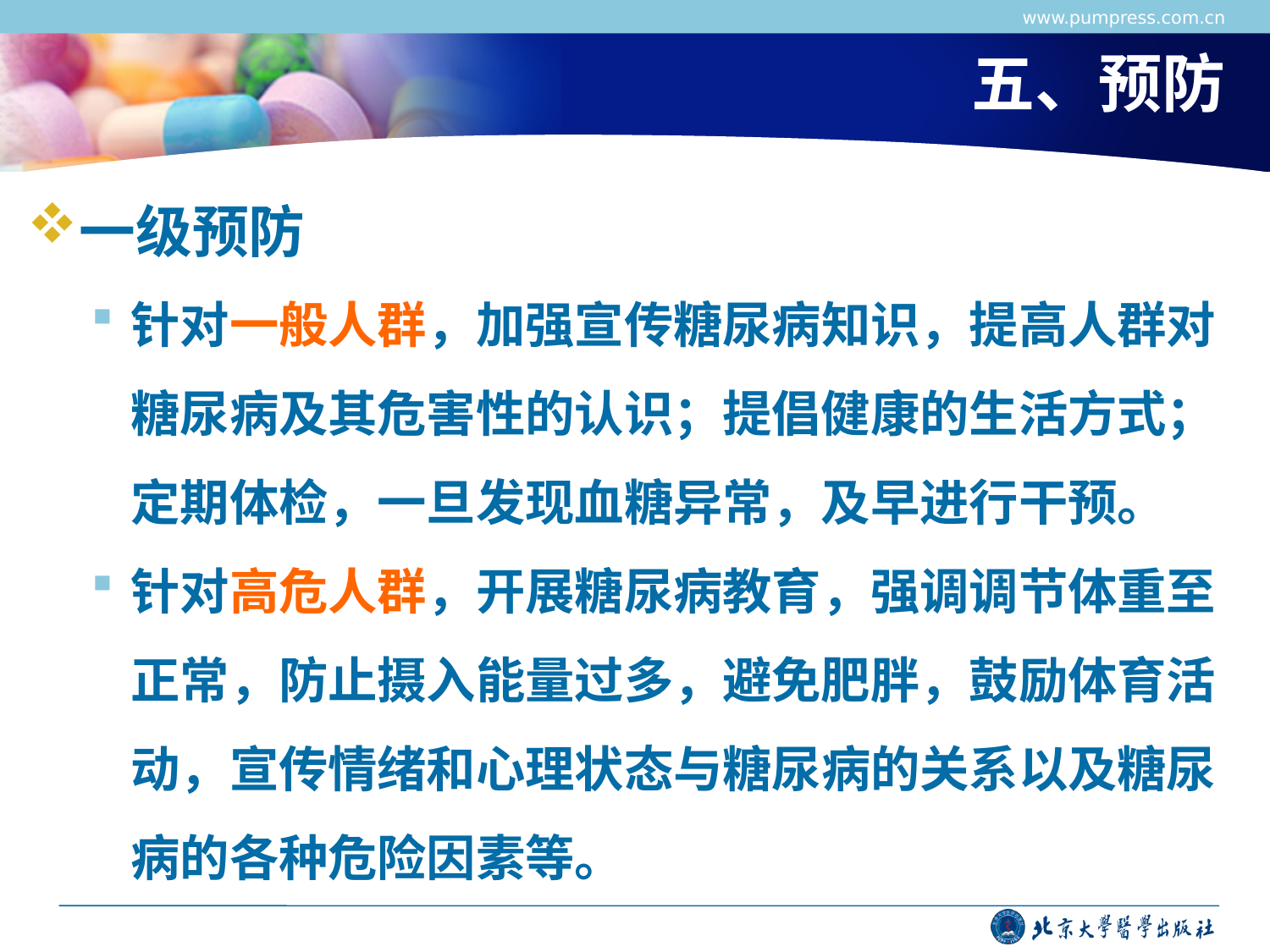

www.pumpress.com.cn
# 五、预防
一级预防
针对一般人群，加强宣传糖尿病知识，提高人群对糖尿病及其危害性的认识；提倡健康的生活方式；定期体检，一旦发现血糖异常，及早进行干预。
针对高危人群，开展糖尿病教育，强调调节体重至正常，防止摄入能量过多，避免肥胖，鼓励体育活动，宣传情绪和心理状态与糖尿病的关系以及糖尿病的各种危险因素等。